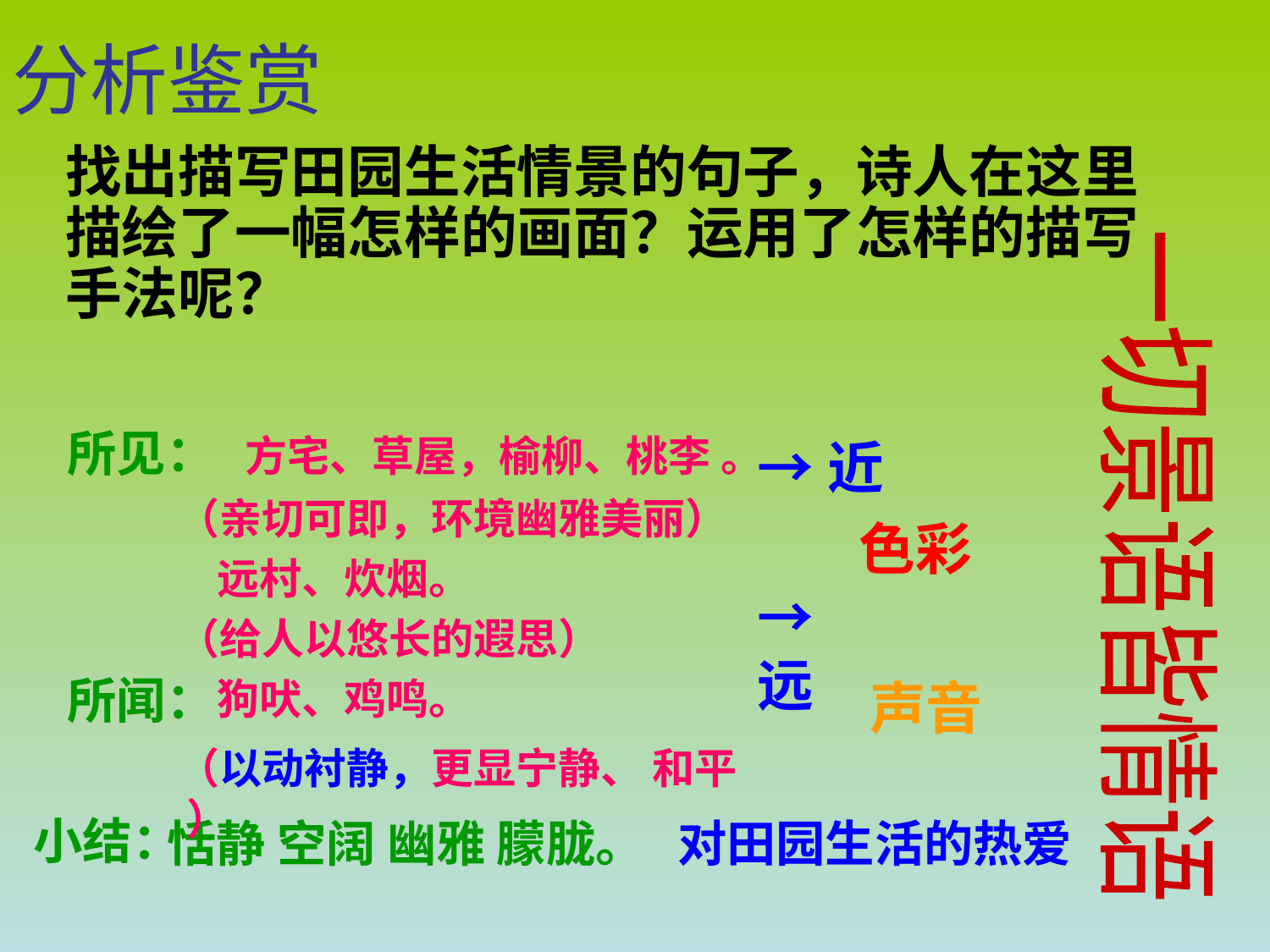

分析鉴赏
找出描写田园生活情景的句子，诗人在这里描绘了一幅怎样的画面？运用了怎样的描写手法呢？
所见：
方宅、草屋，榆柳、桃李 。
→近

（亲切可即，环境幽雅美丽）
一切景语皆情语
色彩
远村、炊烟。
→远
（给人以悠长的遐思）
所闻：
狗吠、鸡鸣。

声音
（以动衬静，更显宁静、 和平 ）
小结：
恬静 空阔 幽雅 朦胧。
对田园生活的热爱